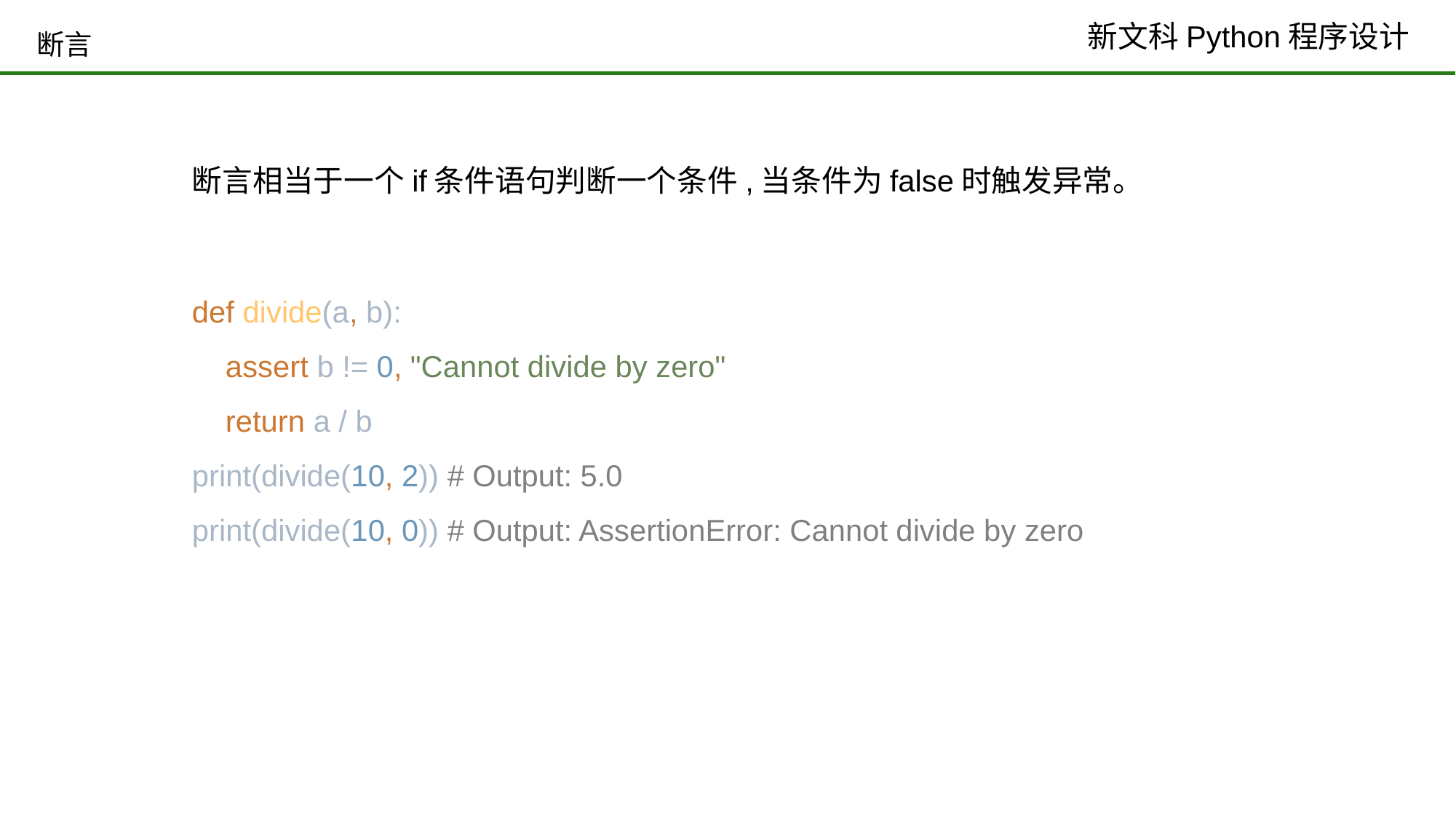

# 断言
断言相当于一个if条件语句判断一个条件,当条件为false时触发异常。
def divide(a, b):
    assert b != 0, "Cannot divide by zero"
    return a / b
print(divide(10, 2)) # Output: 5.0
print(divide(10, 0)) # Output: AssertionError: Cannot divide by zero